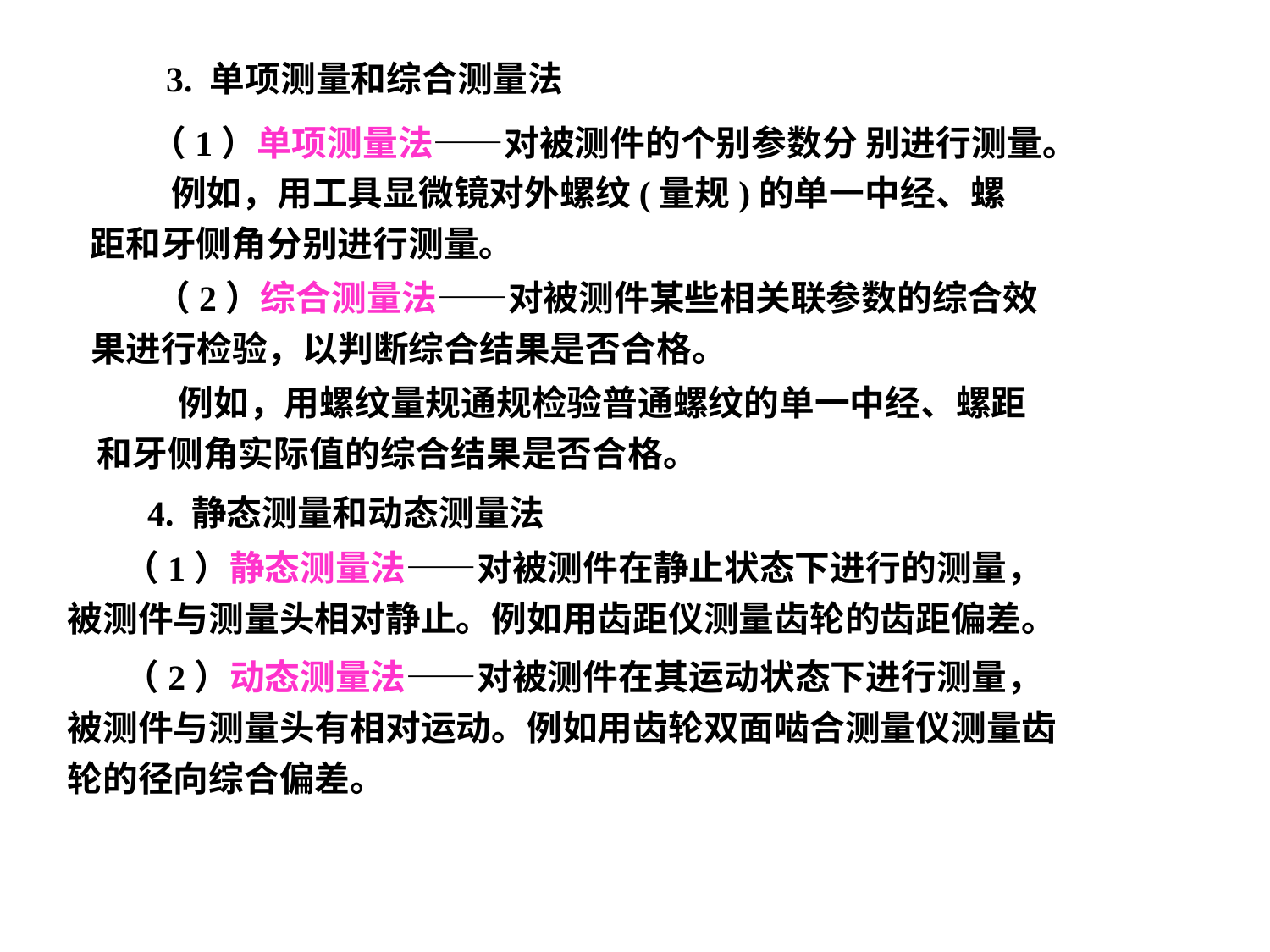

35
3. 单项测量和综合测量法
 （1）单项测量法——对被测件的个别参数分 别进行测量。
         例如，用工具显微镜对外螺纹(量规)的单一中经、螺距和牙侧角分别进行测量。
       （2）综合测量法——对被测件某些相关联参数的综合效果进行检验，以判断综合结果是否合格。
         例如，用螺纹量规通规检验普通螺纹的单一中经、螺距和牙侧角实际值的综合结果是否合格。
4. 静态测量和动态测量法
      （1）静态测量法——对被测件在静止状态下进行的测量，被测件与测量头相对静止。例如用齿距仪测量齿轮的齿距偏差。
      （2）动态测量法——对被测件在其运动状态下进行测量，被测件与测量头有相对运动。例如用齿轮双面啮合测量仪测量齿轮的径向综合偏差。